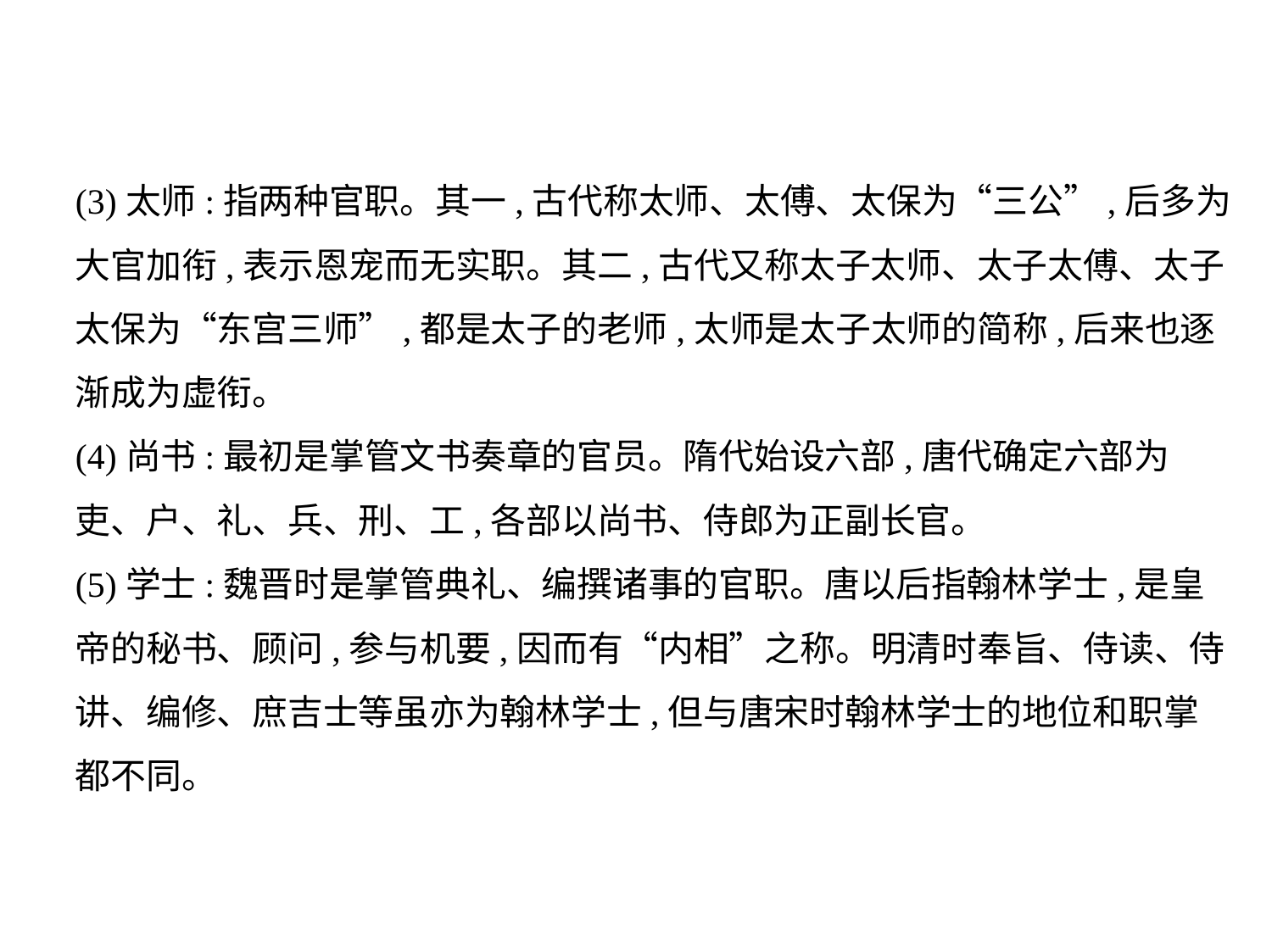

(3)太师:指两种官职。其一,古代称太师、太傅、太保为“三公”,后多为
大官加衔,表示恩宠而无实职。其二,古代又称太子太师、太子太傅、太子
太保为“东宫三师”,都是太子的老师,太师是太子太师的简称,后来也逐
渐成为虚衔。
(4)尚书:最初是掌管文书奏章的官员。隋代始设六部,唐代确定六部为
吏、户、礼、兵、刑、工,各部以尚书、侍郎为正副长官。
(5)学士:魏晋时是掌管典礼、编撰诸事的官职。唐以后指翰林学士,是皇
帝的秘书、顾问,参与机要,因而有“内相”之称。明清时奉旨、侍读、侍
讲、编修、庶吉士等虽亦为翰林学士,但与唐宋时翰林学士的地位和职掌
都不同。